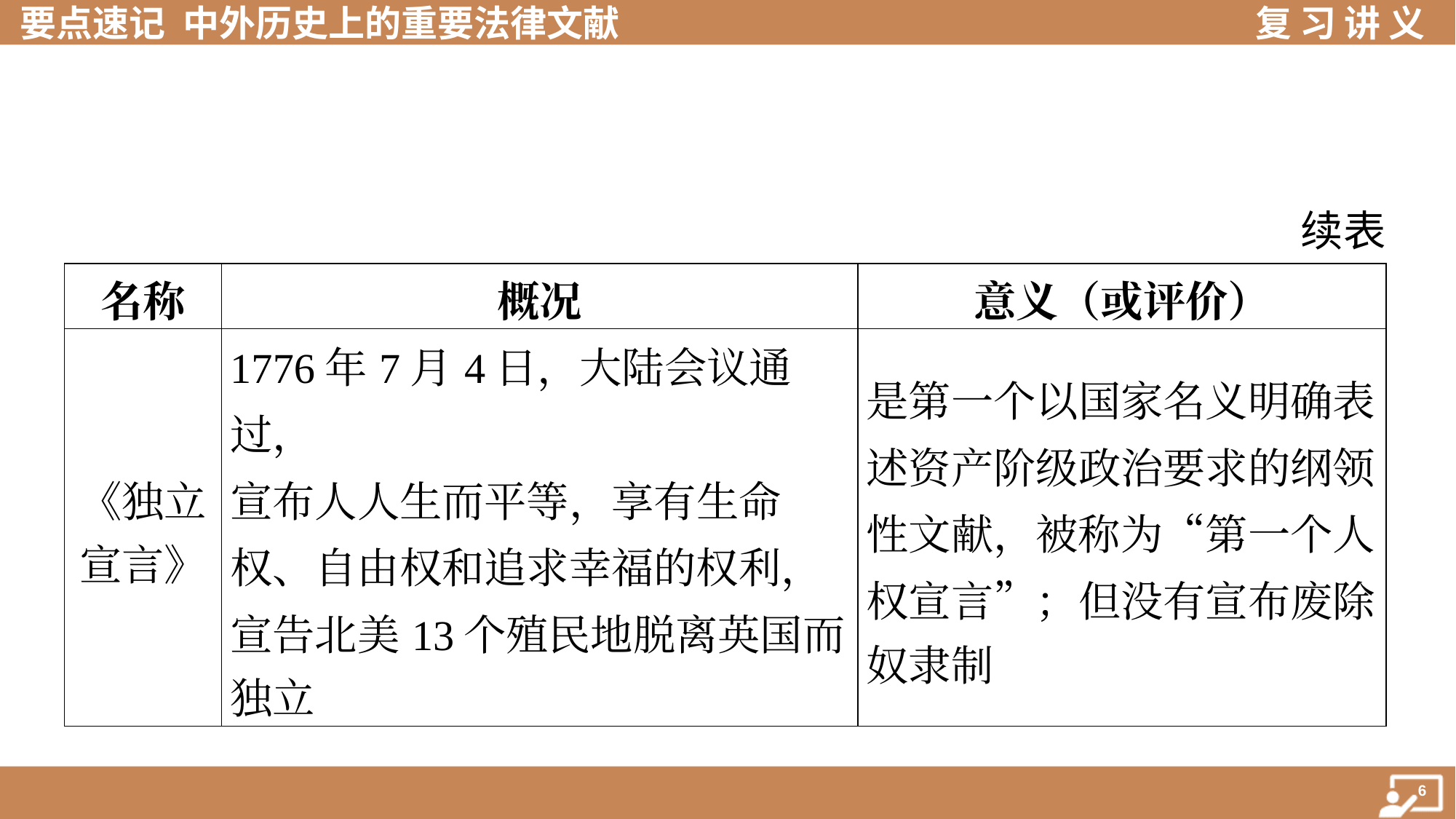

续表
| 名称 | 概况 | 意义（或评价） |
| --- | --- | --- |
| 《独立 宣言》 | 1776年7月4日，大陆会议通过， 宣布人人生而平等，享有生命 权、自由权和追求幸福的权利， 宣告北美13个殖民地脱离英国而 独立 | 是第一个以国家名义明确表 述资产阶级政治要求的纲领 性文献，被称为“第一个人 权宣言”；但没有宣布废除 奴隶制 |